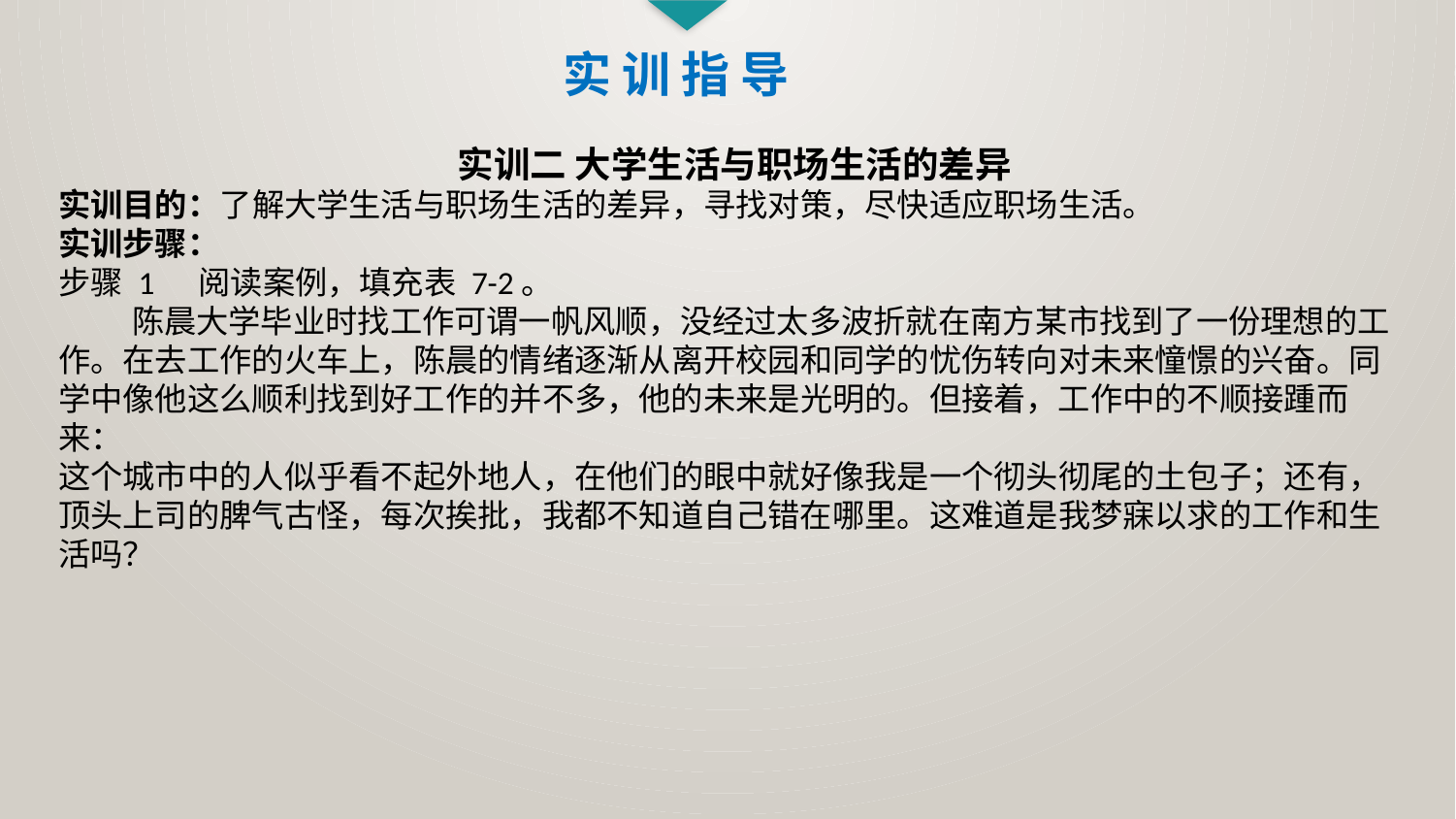

实 训 指 导
实训二 大学生活与职场生活的差异
实训目的：了解大学生活与职场生活的差异，寻找对策，尽快适应职场生活。
实训步骤：
步骤 1     阅读案例，填充表 7-2。
         陈晨大学毕业时找工作可谓一帆风顺，没经过太多波折就在南方某市找到了一份理想的工
作。在去工作的火车上，陈晨的情绪逐渐从离开校园和同学的忧伤转向对未来憧憬的兴奋。同
学中像他这么顺利找到好工作的并不多，他的未来是光明的。但接着，工作中的不顺接踵而来：
这个城市中的人似乎看不起外地人，在他们的眼中就好像我是一个彻头彻尾的土包子；还有，
顶头上司的脾气古怪，每次挨批，我都不知道自己错在哪里。这难道是我梦寐以求的工作和生
活吗？
88